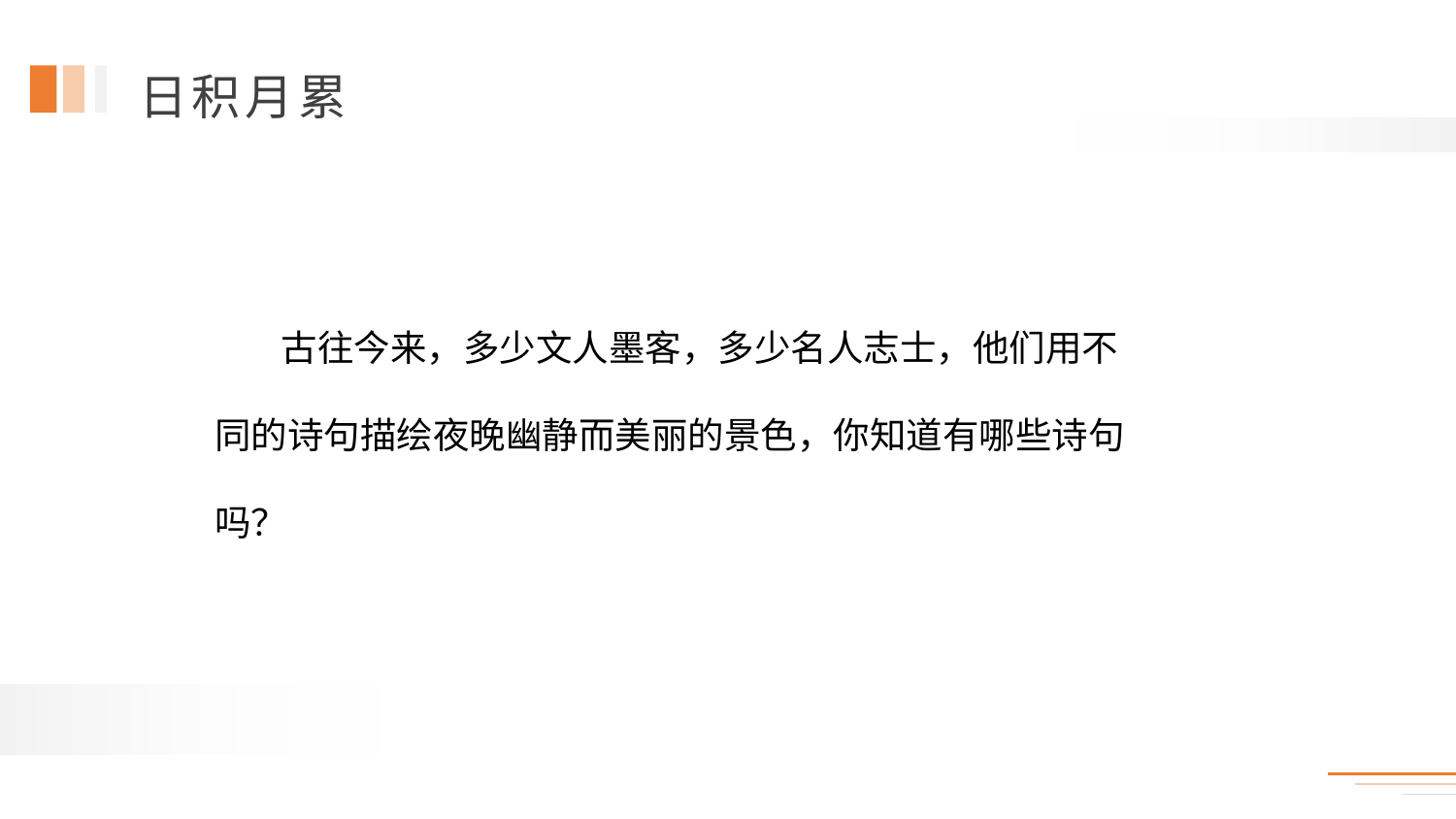

古往今来，多少文人墨客，多少名人志士，他们用不同的诗句描绘夜晚幽静而美丽的景色，你知道有哪些诗句吗？